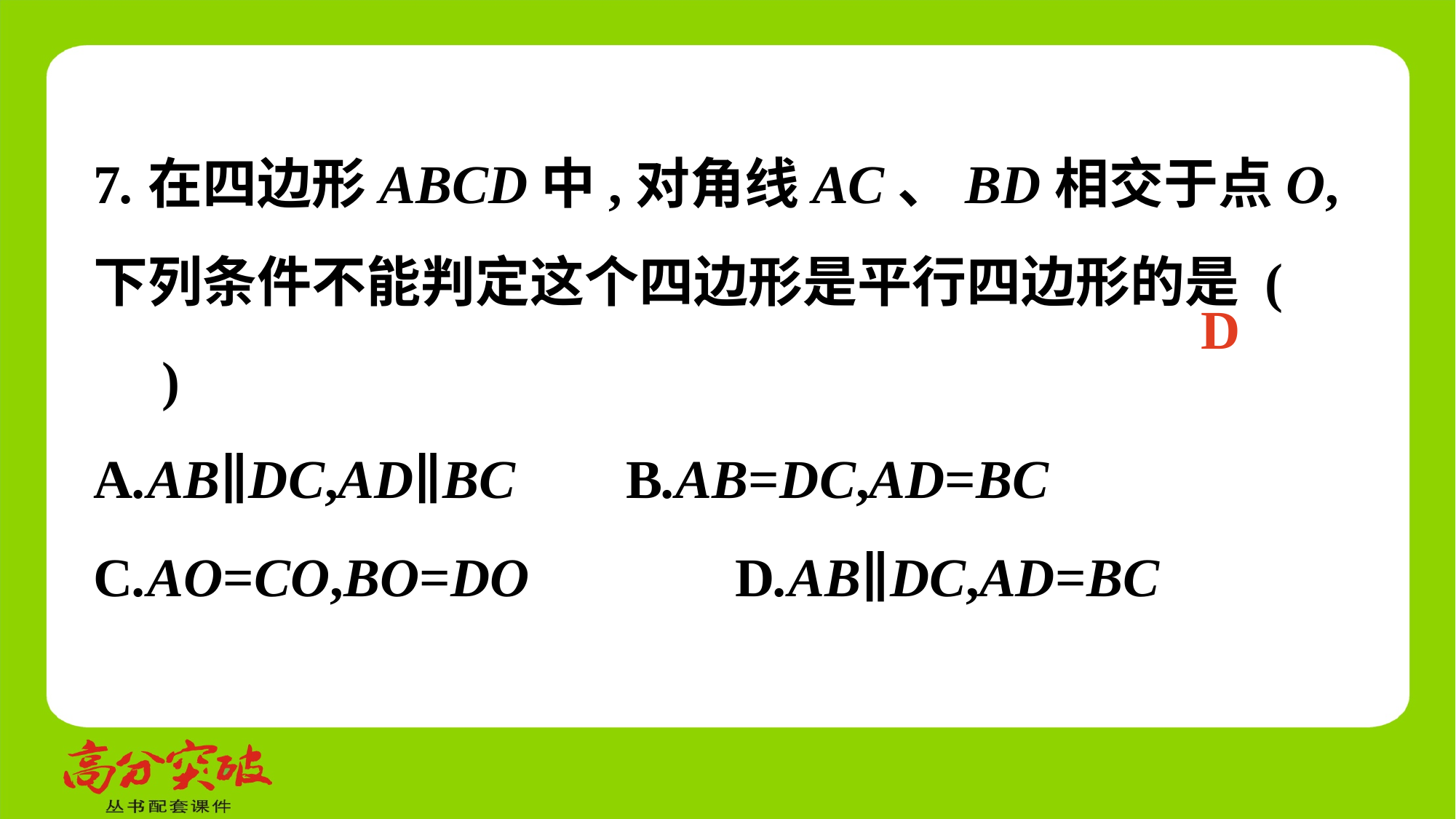

7.在四边形ABCD中,对角线AC、BD相交于点O,下列条件不能判定这个四边形是平行四边形的是 (　  　)
A.AB∥DC,AD∥BC	       B.AB=DC,AD=BC
C.AO=CO,BO=DO	               D.AB∥DC,AD=BC
D